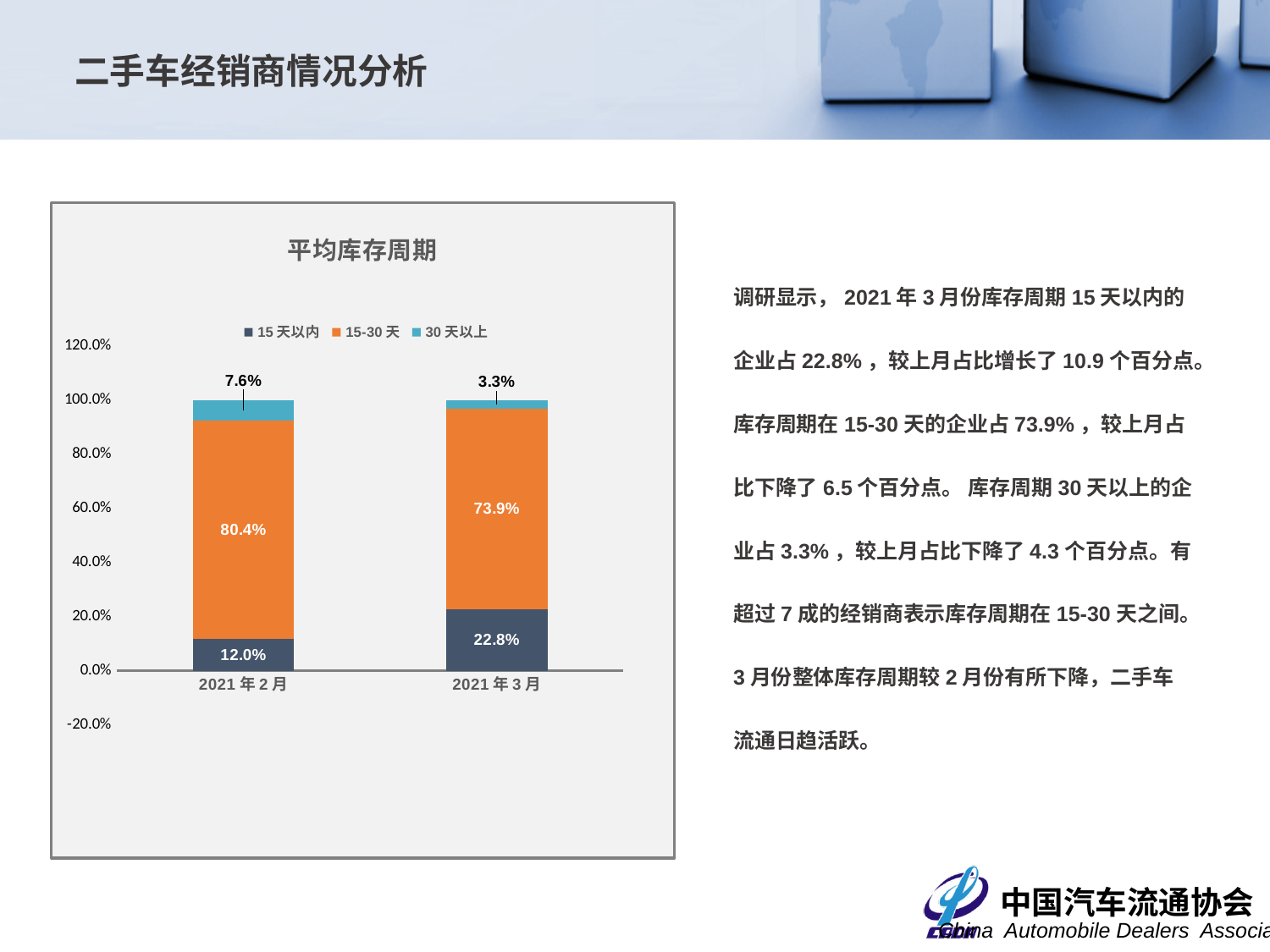

二手车经销商情况分析

### Chart: 平均库存周期

| Category | 15天以内 | 15-30天 | 30天以上 |
|---|---|---|---|
| 44228 | 0.11956521739130435 | 0.8043478260869565 | 0.07608695652173914 |
| 44256 | 0.22826086956521738 | 0.7391304347826086 | 0.03260869565217391 |
调研显示，2021年3月份库存周期15天以内的企业占22.8%，较上月占比增长了10.9个百分点。库存周期在15-30天的企业占73.9%，较上月占比下降了6.5个百分点。 库存周期30天以上的企业占3.3%，较上月占比下降了4.3个百分点。有超过7成的经销商表示库存周期在15-30天之间。
3月份整体库存周期较2月份有所下降，二手车流通日趋活跃。